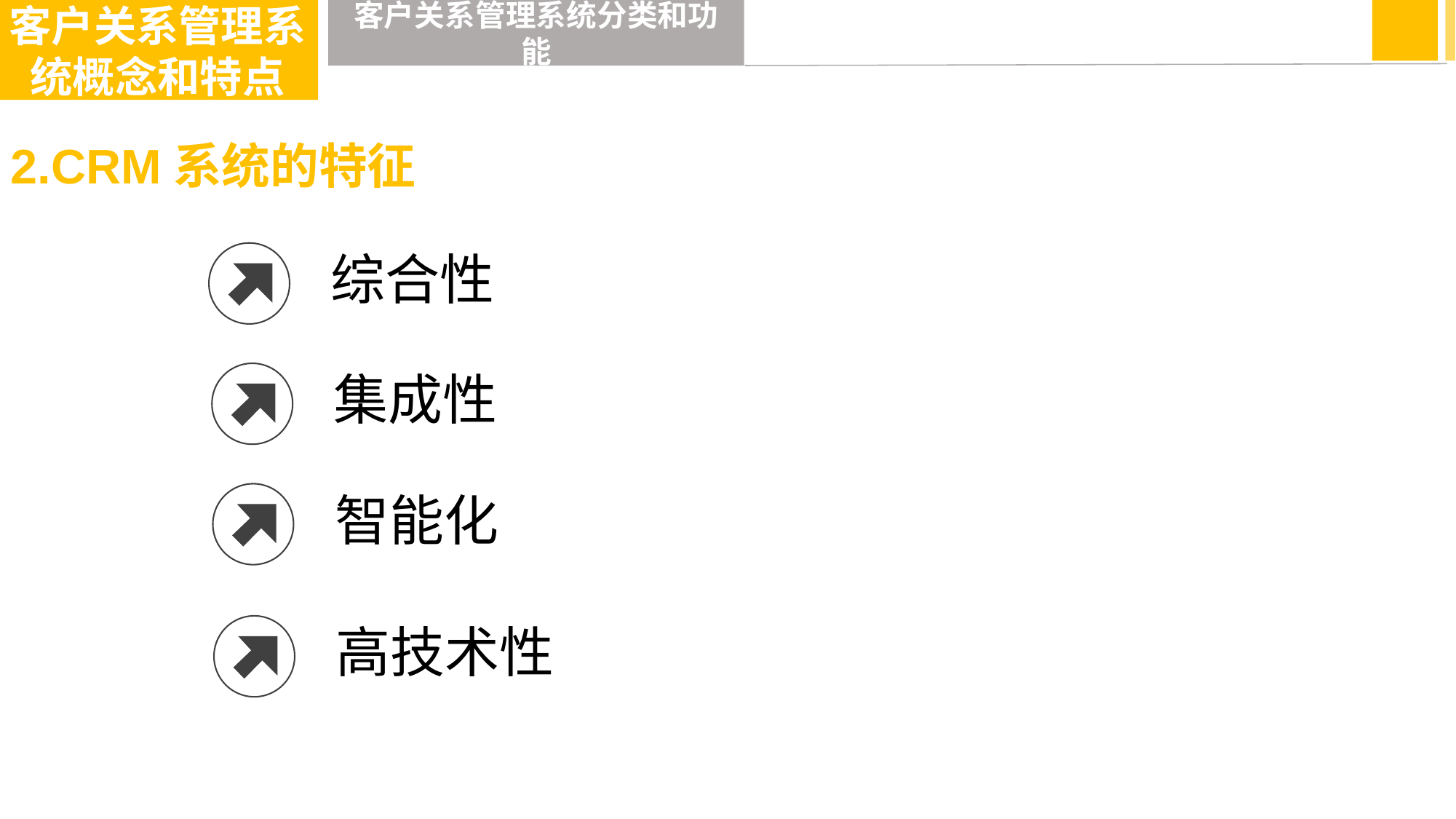

客户关系管理系统概念和特点
客户关系管理系统分类和功能

2.CRM系统的特征
综合性

集成性

智能化

高技术性